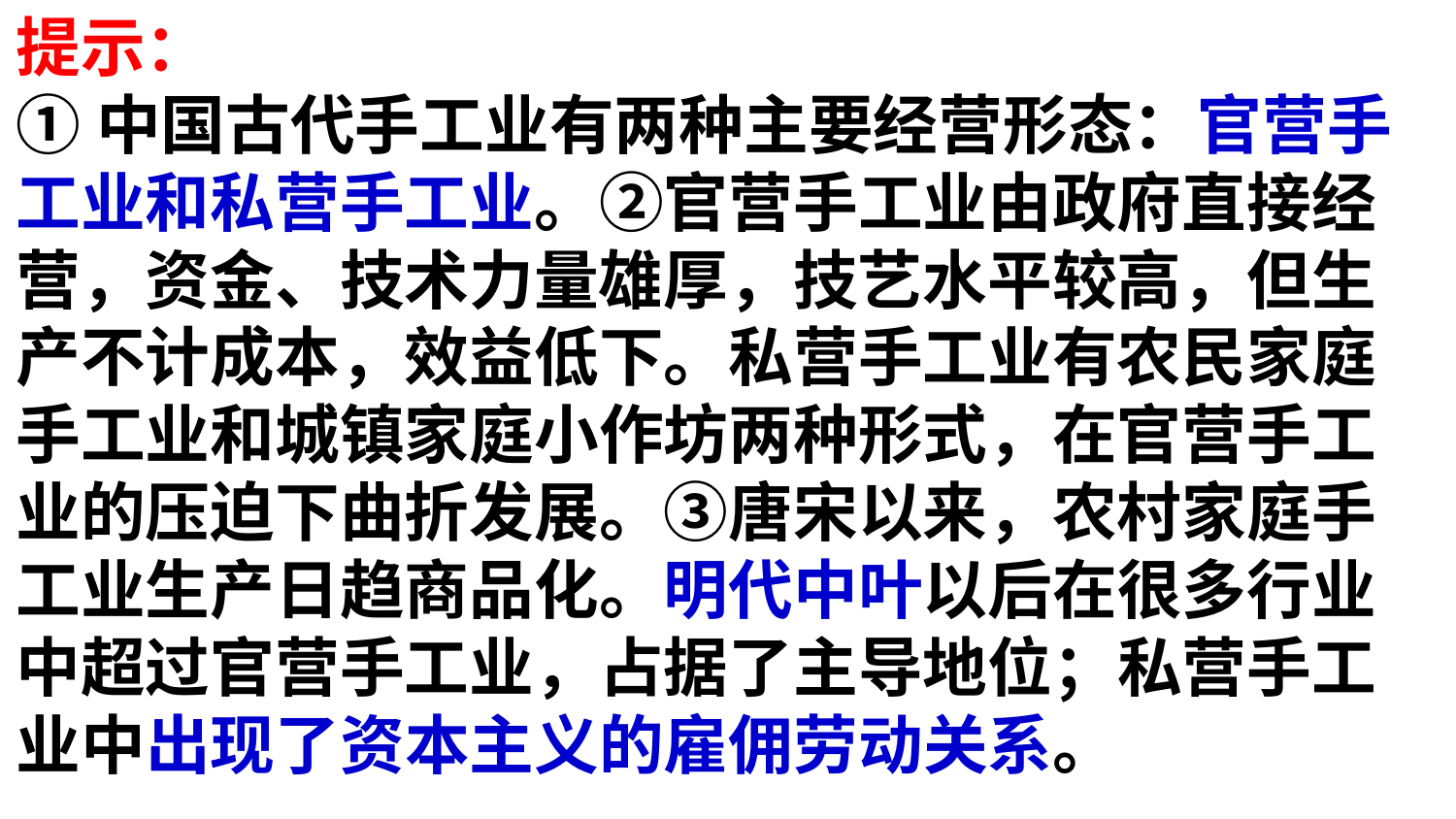

提示：
①中国古代手工业有两种主要经营形态：官营手工业和私营手工业。②官营手工业由政府直接经营，资金、技术力量雄厚，技艺水平较高，但生产不计成本，效益低下。私营手工业有农民家庭手工业和城镇家庭小作坊两种形式，在官营手工业的压迫下曲折发展。③唐宋以来，农村家庭手工业生产日趋商品化。明代中叶以后在很多行业中超过官营手工业，占据了主导地位；私营手工业中出现了资本主义的雇佣劳动关系。